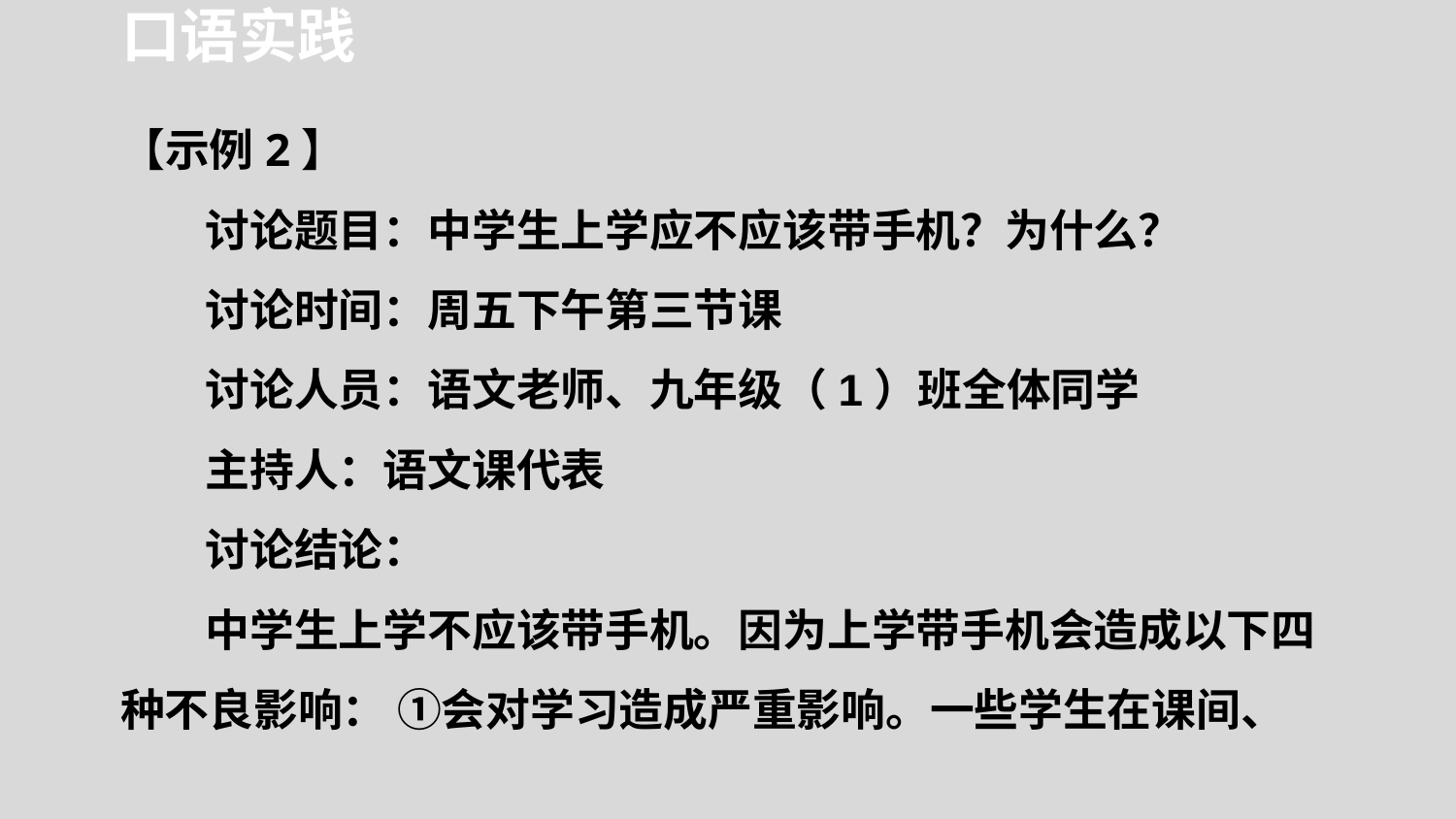

口语实践
【示例2】
讨论题目：中学生上学应不应该带手机？为什么？
讨论时间：周五下午第三节课
讨论人员：语文老师、九年级（1）班全体同学
主持人：语文课代表
讨论结论：
中学生上学不应该带手机。因为上学带手机会造成以下四种不良影响： ①会对学习造成严重影响。一些学生在课间、